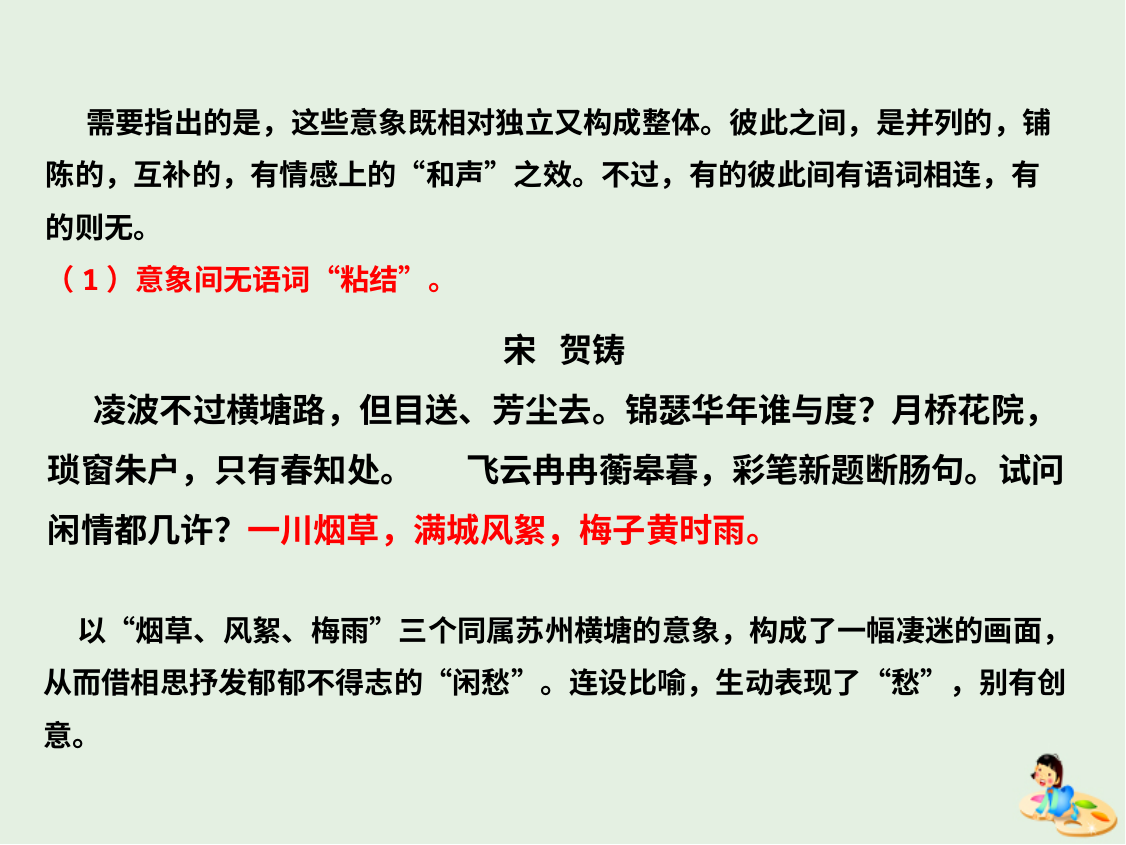

需要指出的是，这些意象既相对独立又构成整体。彼此之间，是并列的，铺陈的，互补的，有情感上的“和声”之效。不过，有的彼此间有语词相连，有的则无。
（1）意象间无语词“粘结”。
宋   贺铸
     凌波不过横塘路，但目送、芳尘去。锦瑟华年谁与度？月桥花院，琐窗朱户，只有春知处。       飞云冉冉蘅皋暮，彩笔新题断肠句。试问闲情都几许？一川烟草，满城风絮，梅子黄时雨。
    以“烟草、风絮、梅雨”三个同属苏州横塘的意象，构成了一幅凄迷的画面，从而借相思抒发郁郁不得志的“闲愁”。连设比喻，生动表现了“愁”，别有创意。